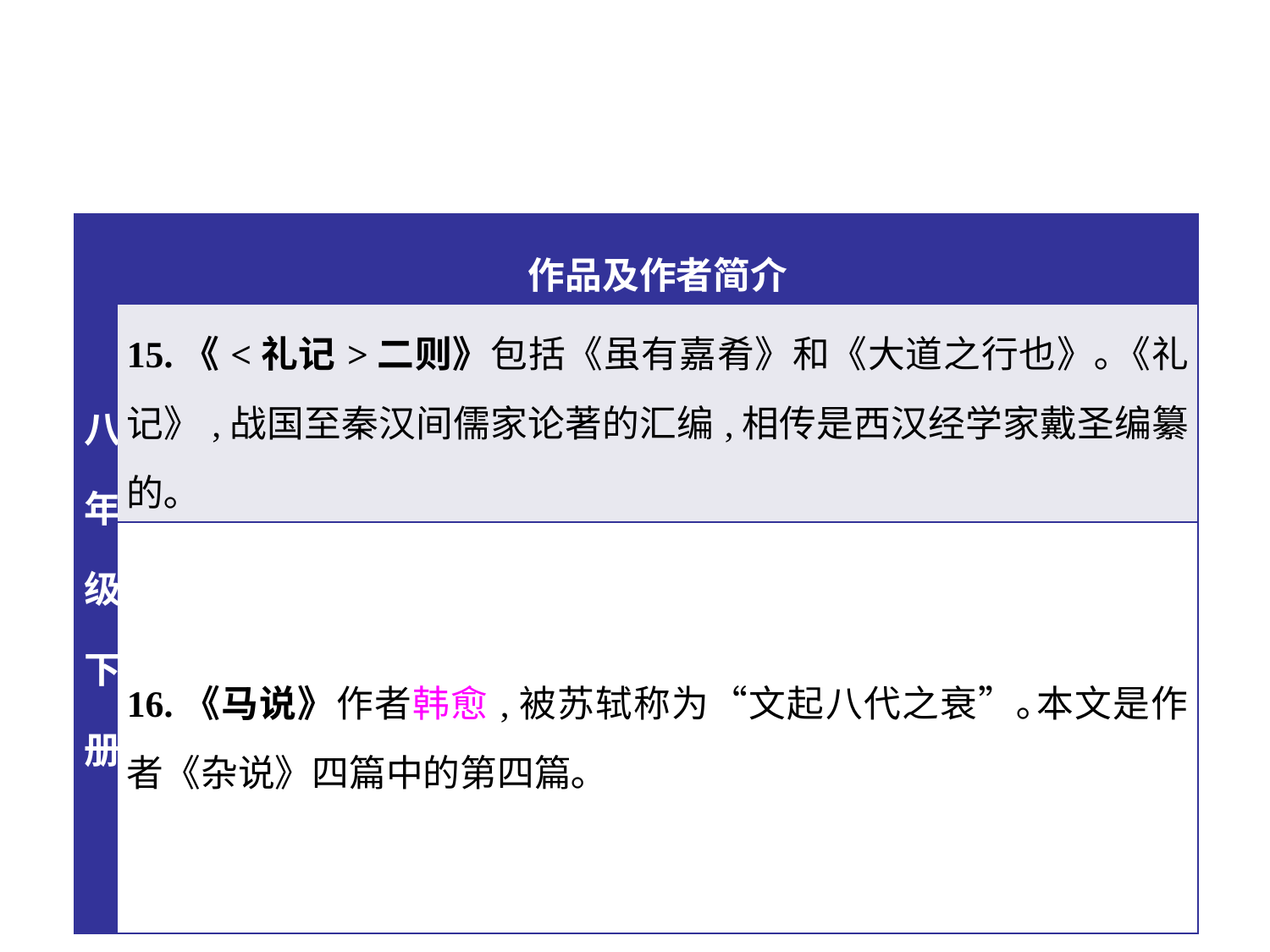

| 八年级下册 | 作品及作者简介 |
| --- | --- |
|  | 15.《<礼记>二则》包括《虽有嘉肴》和《大道之行也》｡《礼记》,战国至秦汉间儒家论著的汇编,相传是西汉经学家戴圣编纂的｡ |
|  | 16.《马说》作者韩愈,被苏轼称为“文起八代之衰”｡本文是作者《杂说》四篇中的第四篇｡ |